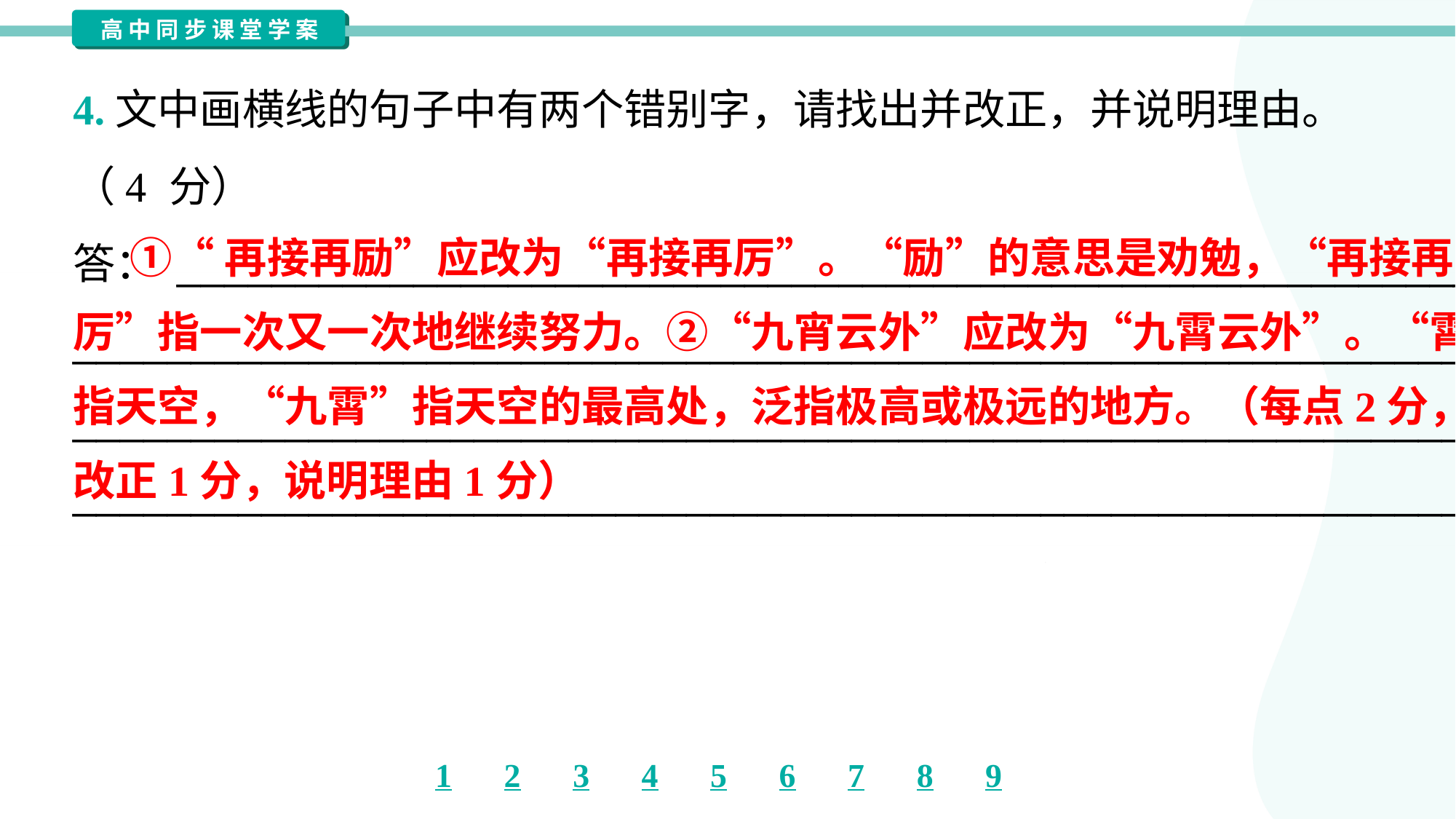

4.文中画横线的句子中有两个错别字，请找出并改正，并说明理由。
（4 分）
答： ________________________________________________________
_____________________________________________________________
_____________________________________________________________
_____________________________________________________________
      ①“再接再励”应改为“再接再厉”。“励”的意思是劝勉，“再接再
厉”指一次又一次地继续努力。②“九宵云外”应改为“九霄云外”。“霄”
指天空，“九霄”指天空的最高处，泛指极高或极远的地方。（每点2分，
改正1分，说明理由1分）